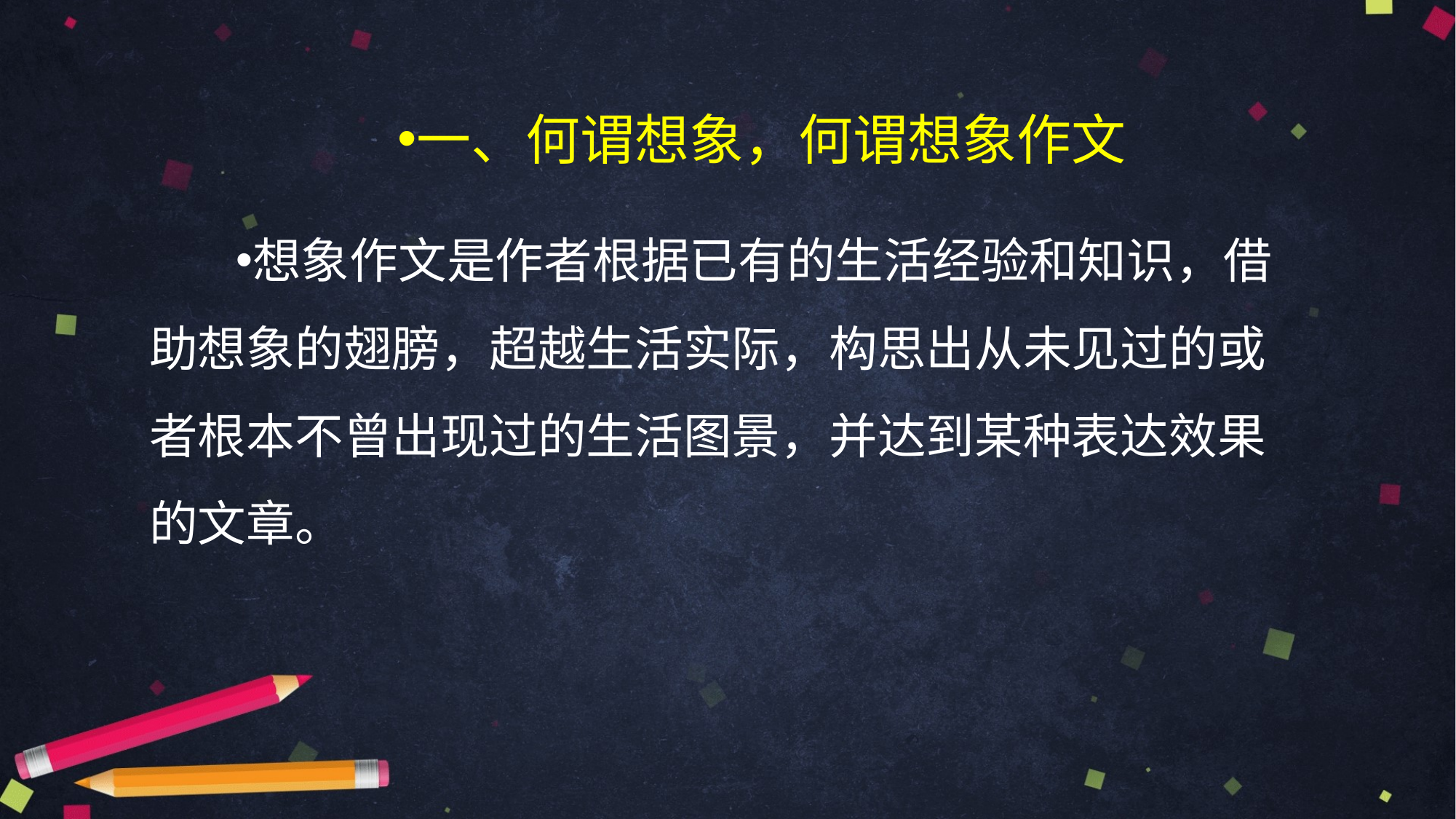

一、何谓想象，何谓想象作文

想象作文是作者根据已有的生活经验和知识，借助想象的翅膀，超越生活实际，构思出从未见过的或者根本不曾出现过的生活图景，并达到某种表达效果的文章。